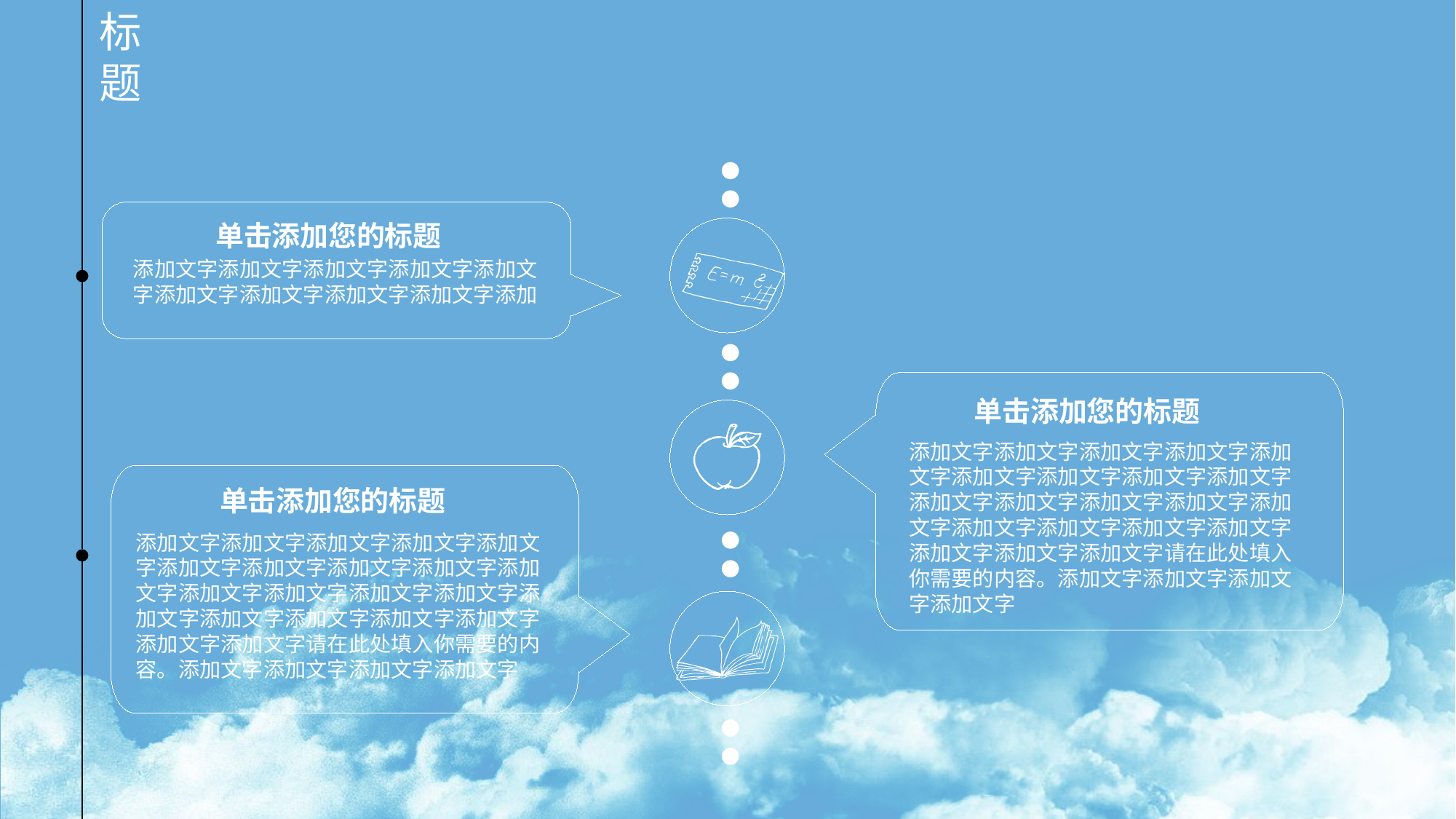

标题

单击添加您的标题

添加文字添加文字添加文字添加文字添加文字添加文字添加文字添加文字添加文字添加

单击添加您的标题

添加文字添加文字添加文字添加文字添加文字添加文字添加文字添加文字添加文字添加文字添加文字添加文字添加文字添加文字添加文字添加文字添加文字添加文字添加文字添加文字添加文字请在此处填入你需要的内容。添加文字添加文字添加文字添加文字
单击添加您的标题
添加文字添加文字添加文字添加文字添加文字添加文字添加文字添加文字添加文字添加文字添加文字添加文字添加文字添加文字添加文字添加文字添加文字添加文字添加文字添加文字添加文字请在此处填入你需要的内容。添加文字添加文字添加文字添加文字